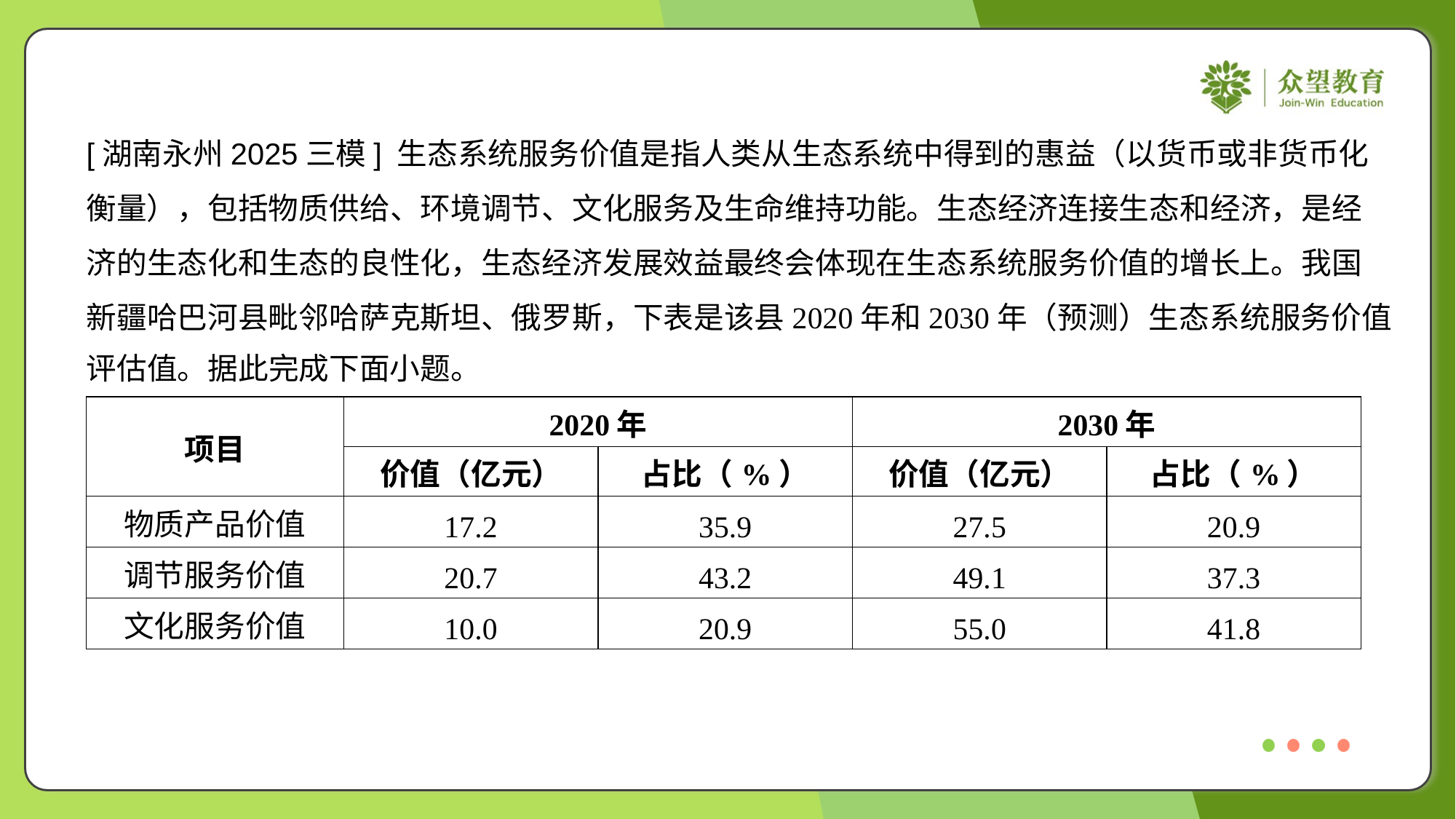

[湖南永州2025三模] 生态系统服务价值是指人类从生态系统中得到的惠益（以货币或非货币化
衡量），包括物质供给、环境调节、文化服务及生命维持功能。生态经济连接生态和经济，是经
济的生态化和生态的良性化，生态经济发展效益最终会体现在生态系统服务价值的增长上。我国
新疆哈巴河县毗邻哈萨克斯坦、俄罗斯，下表是该县2020年和2030年（预测）生态系统服务价值
评估值。据此完成下面小题。
| 项目 | 2020年 |  | 2030年 |  |
| --- | --- | --- | --- | --- |
|  | 价值（亿元） | 占比（%） | 价值（亿元） | 占比（%） |
| 物质产品价值 | 17.2 | 35.9 | 27.5 | 20.9 |
| 调节服务价值 | 20.7 | 43.2 | 49.1 | 37.3 |
| 文化服务价值 | 10.0 | 20.9 | 55.0 | 41.8 |